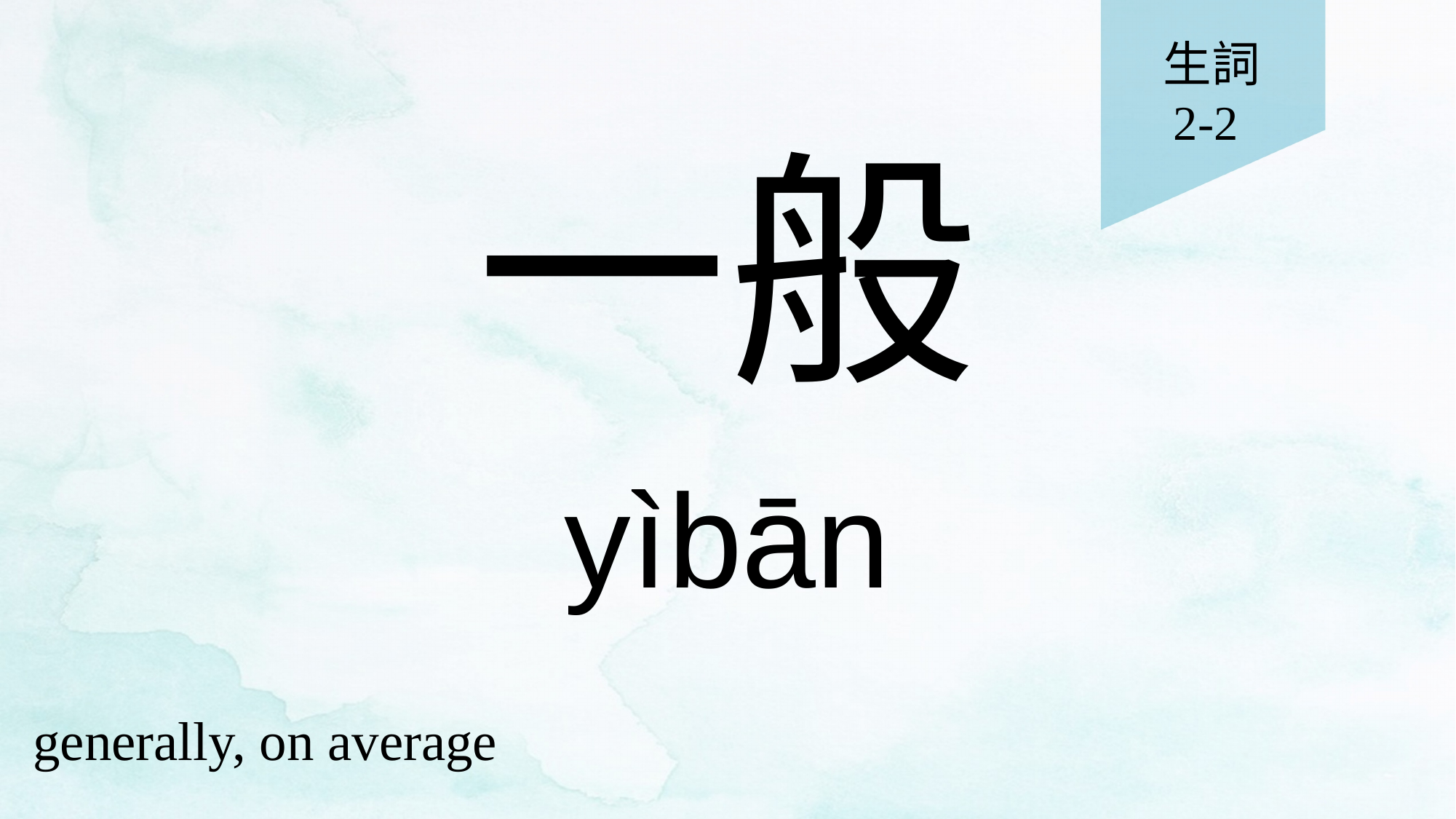

生詞
2-2
# 一般
yìbān
generally, on average